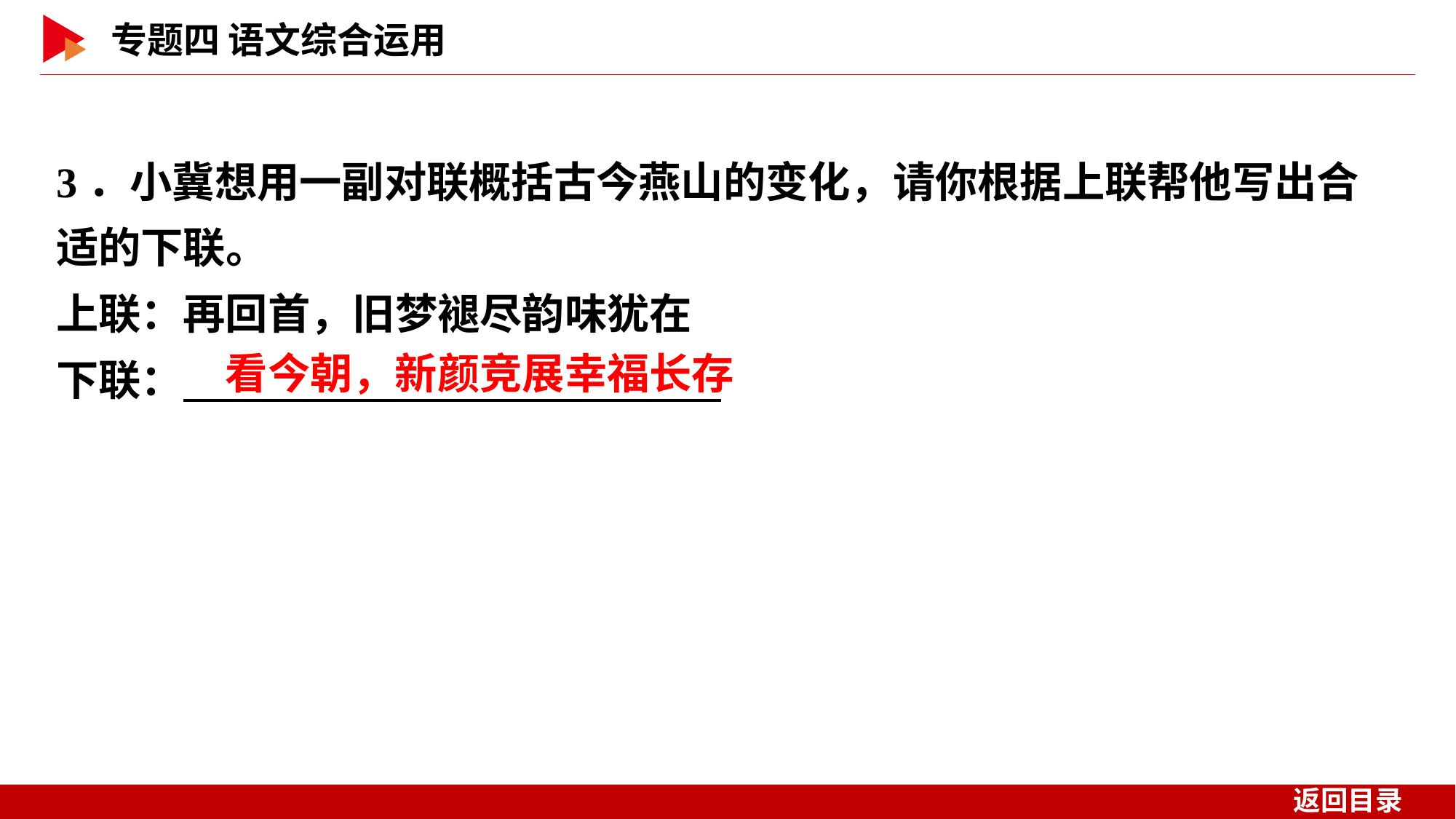

3．小冀想用一副对联概括古今燕山的变化，请你根据上联帮他写出合适的下联。
上联：再回首，旧梦褪尽韵味犹在
下联：　                                              　 _
看今朝，新颜竞展幸福长存